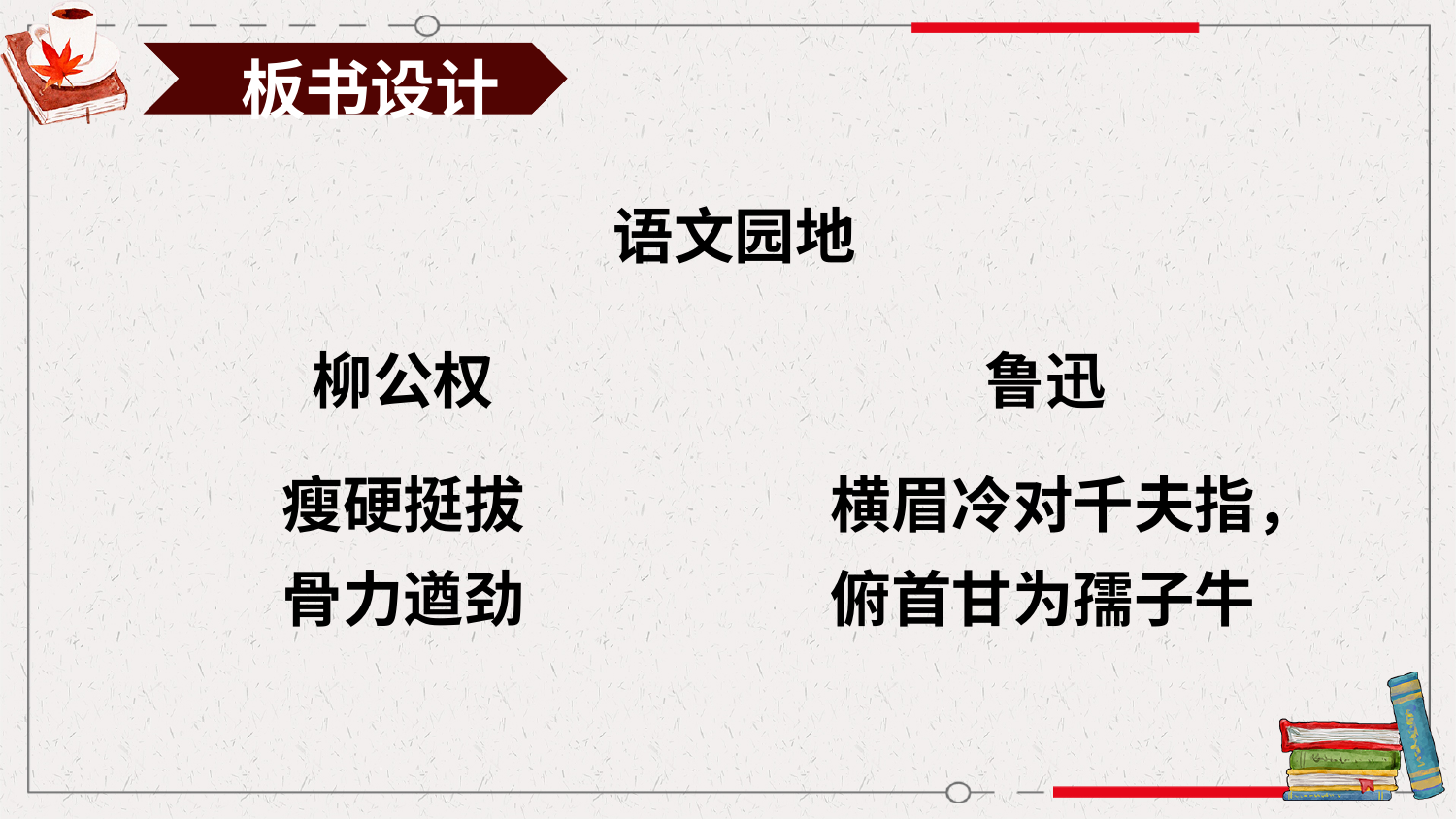

板书设计
语文园地
柳公权
鲁迅
瘦硬挺拔
骨力遒劲
横眉冷对千夫指，俯首甘为孺子牛